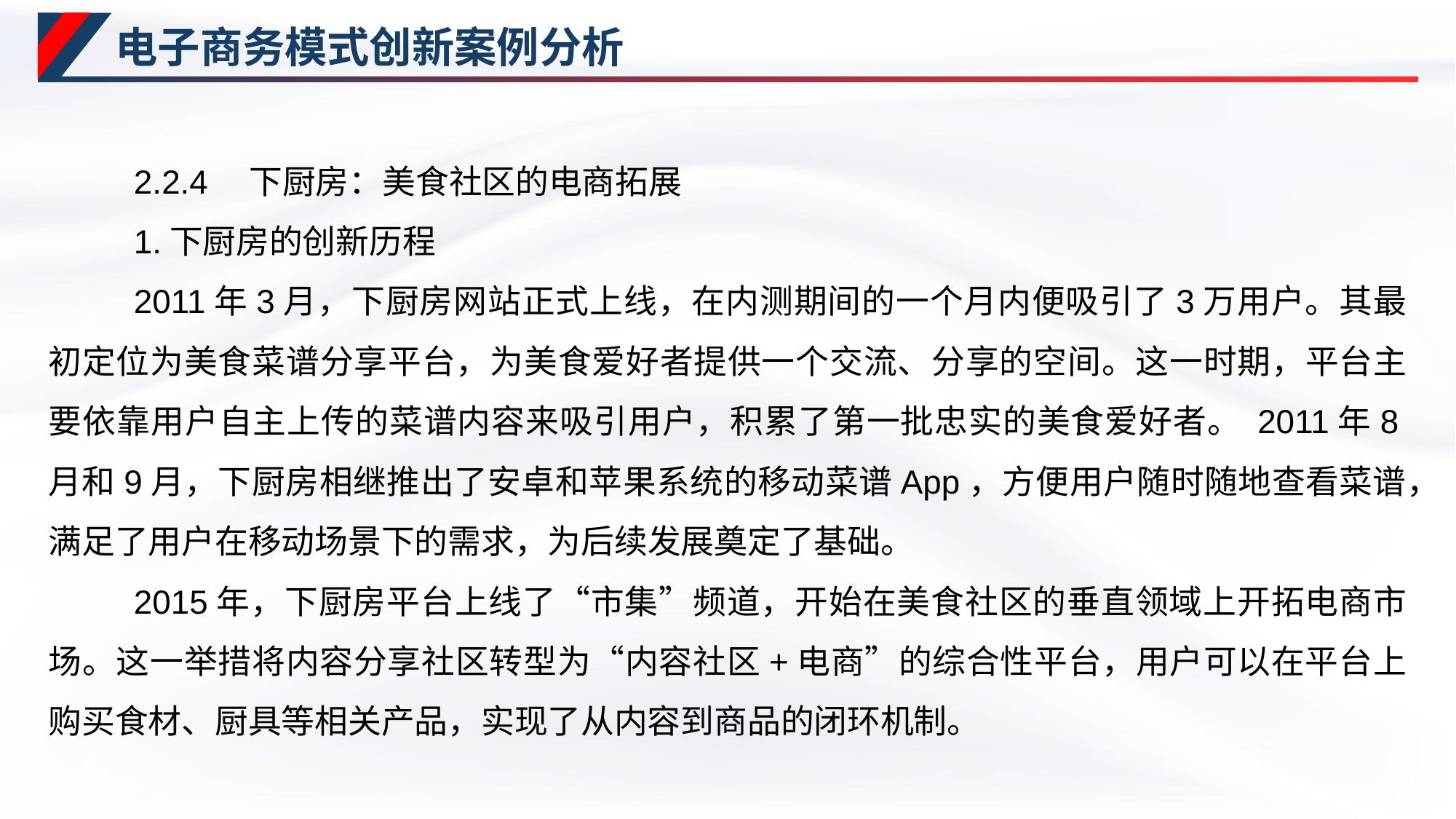

# 电子商务模式创新案例分析
2.2.4　下厨房：美食社区的电商拓展
1.下厨房的创新历程
2011年3月，下厨房网站正式上线，在内测期间的一个月内便吸引了3万用户。其最初定位为美食菜谱分享平台，为美食爱好者提供一个交流、分享的空间。这一时期，平台主要依靠用户自主上传的菜谱内容来吸引用户，积累了第一批忠实的美食爱好者。 2011年8月和9月，下厨房相继推出了安卓和苹果系统的移动菜谱App，方便用户随时随地查看菜谱，满足了用户在移动场景下的需求，为后续发展奠定了基础。
2015年，下厨房平台上线了“市集”频道，开始在美食社区的垂直领域上开拓电商市场。这一举措将内容分享社区转型为“内容社区+电商”的综合性平台，用户可以在平台上购买食材、厨具等相关产品，实现了从内容到商品的闭环机制。